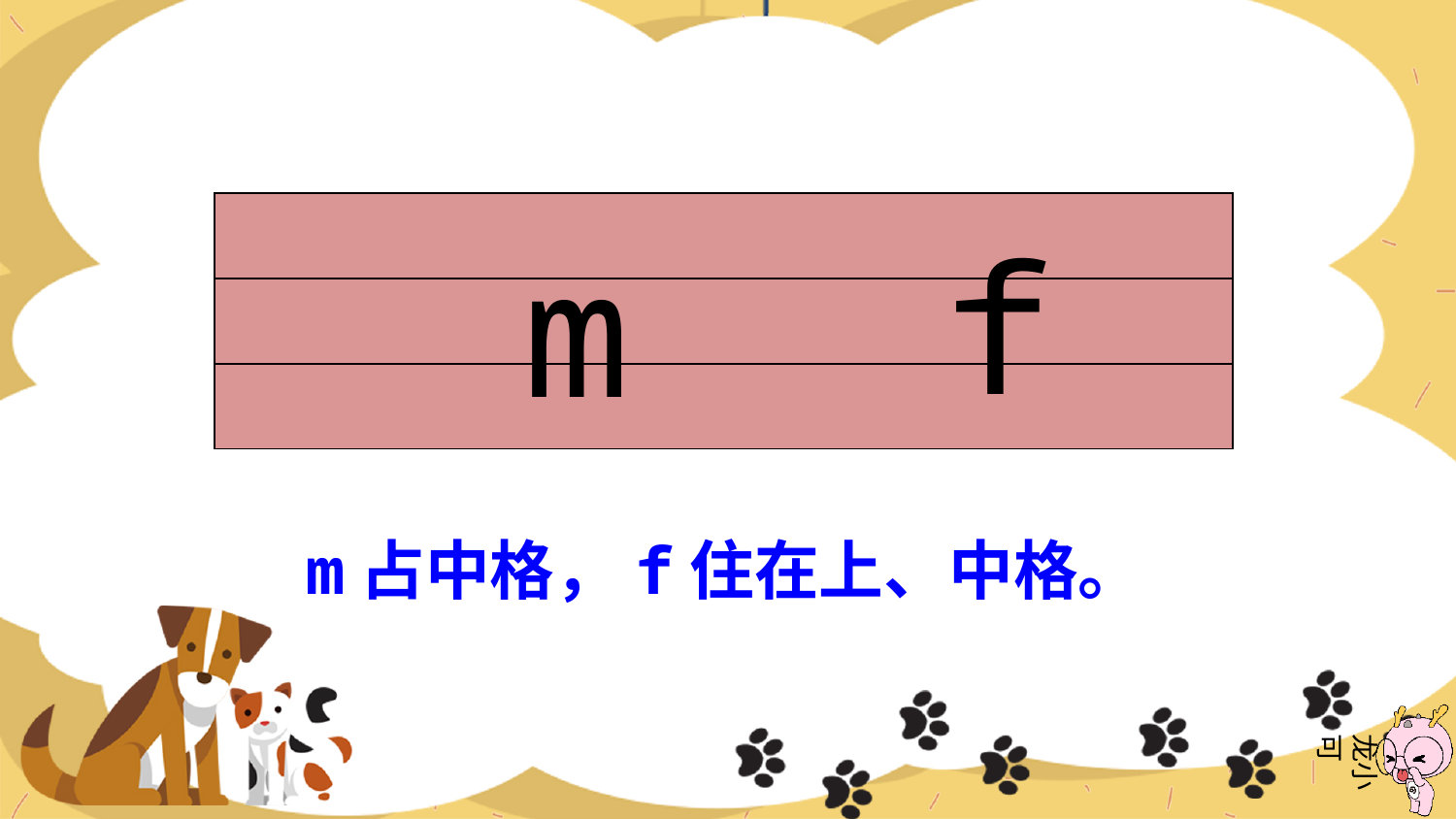

f
m
|  |
| --- |
|  |
|  |
m占中格，f住在上、中格。